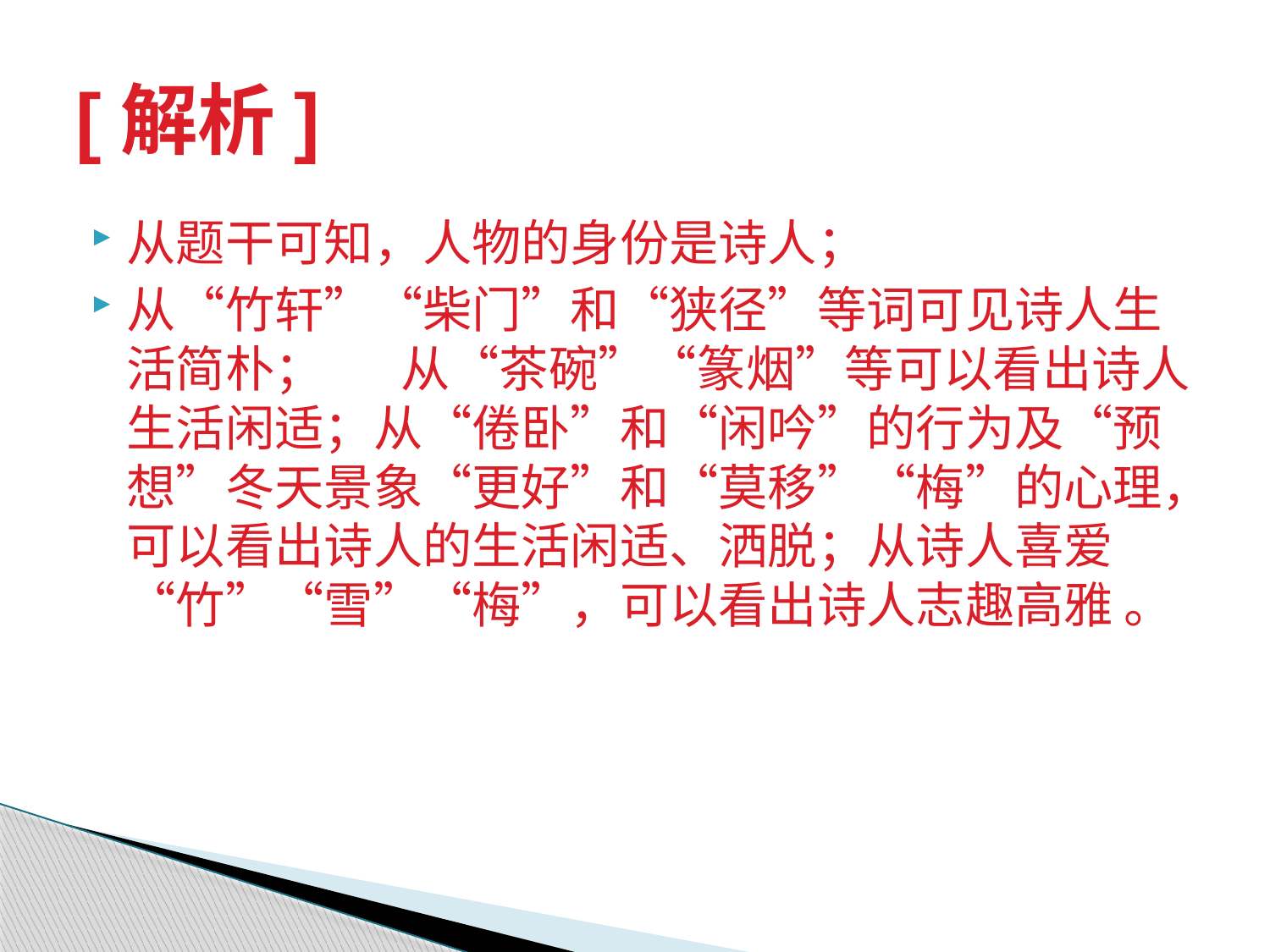

# [解析]
从题干可知，人物的身份是诗人；
从“竹轩”“柴门”和“狭径”等词可见诗人生活简朴；       从“茶碗”“篆烟”等可以看出诗人生活闲适；从“倦卧”和“闲吟”的行为及“预想”冬天景象“更好”和“莫移”“梅”的心理，可以看出诗人的生活闲适、洒脱；从诗人喜爱“竹”“雪”“梅”，可以看出诗人志趣高雅 。